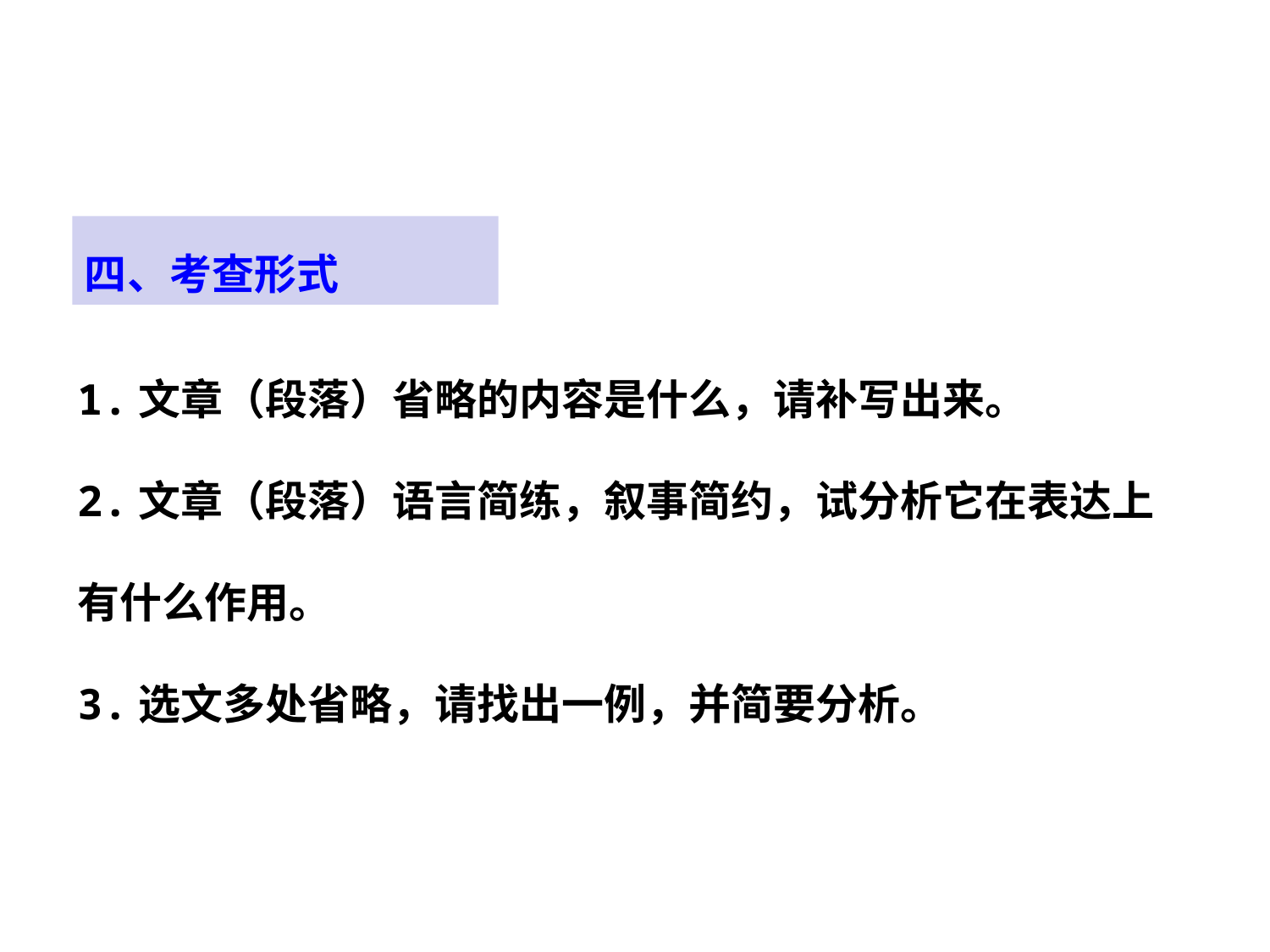

四、考查形式
1.文章（段落）省略的内容是什么，请补写出来。
2.文章（段落）语言简练，叙事简约，试分析它在表达上有什么作用。
3.选文多处省略，请找出一例，并简要分析。